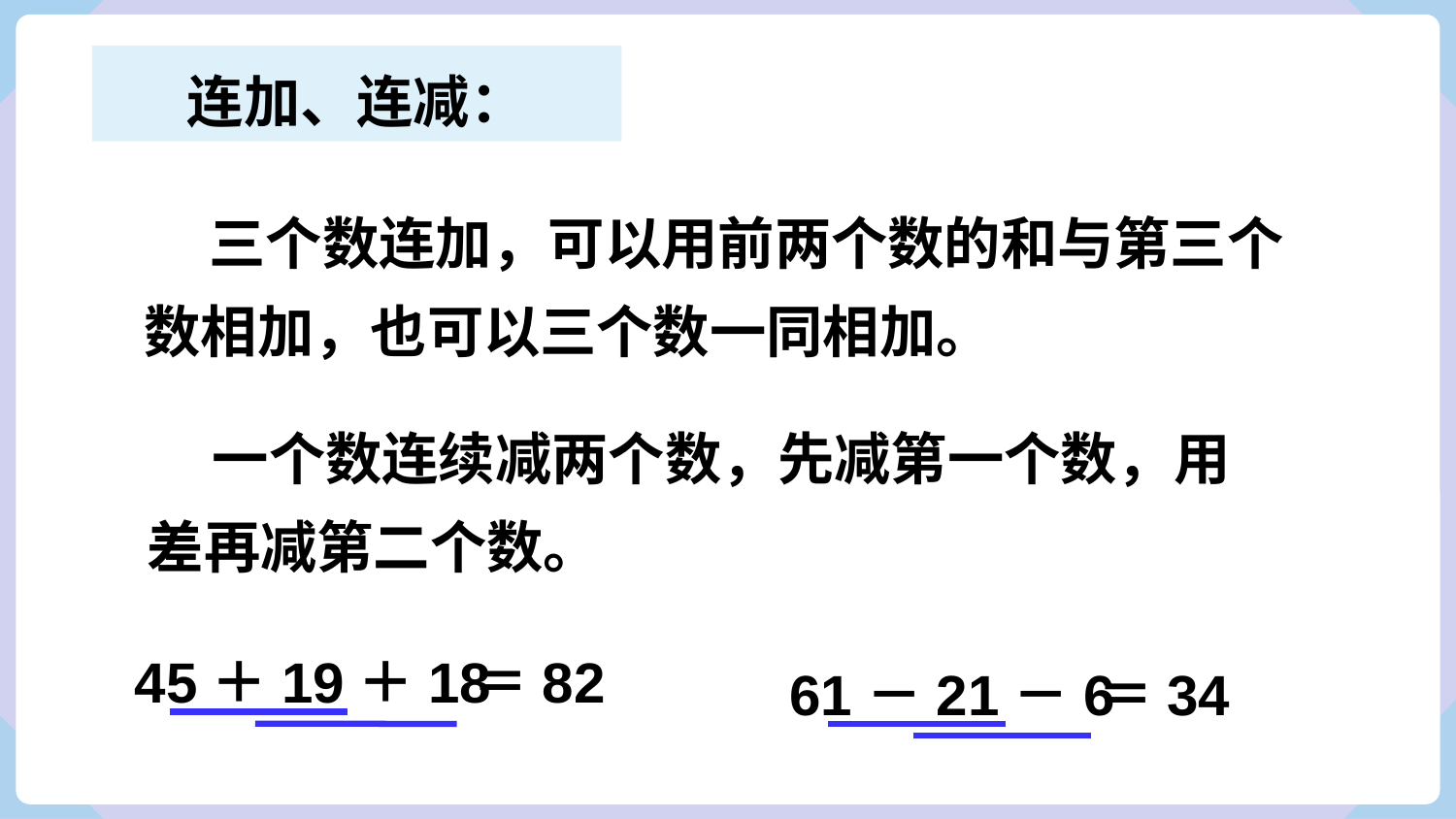

连加、连减：
    三个数连加，可以用前两个数的和与第三个数相加，也可以三个数一同相加。
    一个数连续减两个数，先减第一个数，用差再减第二个数。
   45＋19＋18
＝82
   61－21－6
＝34